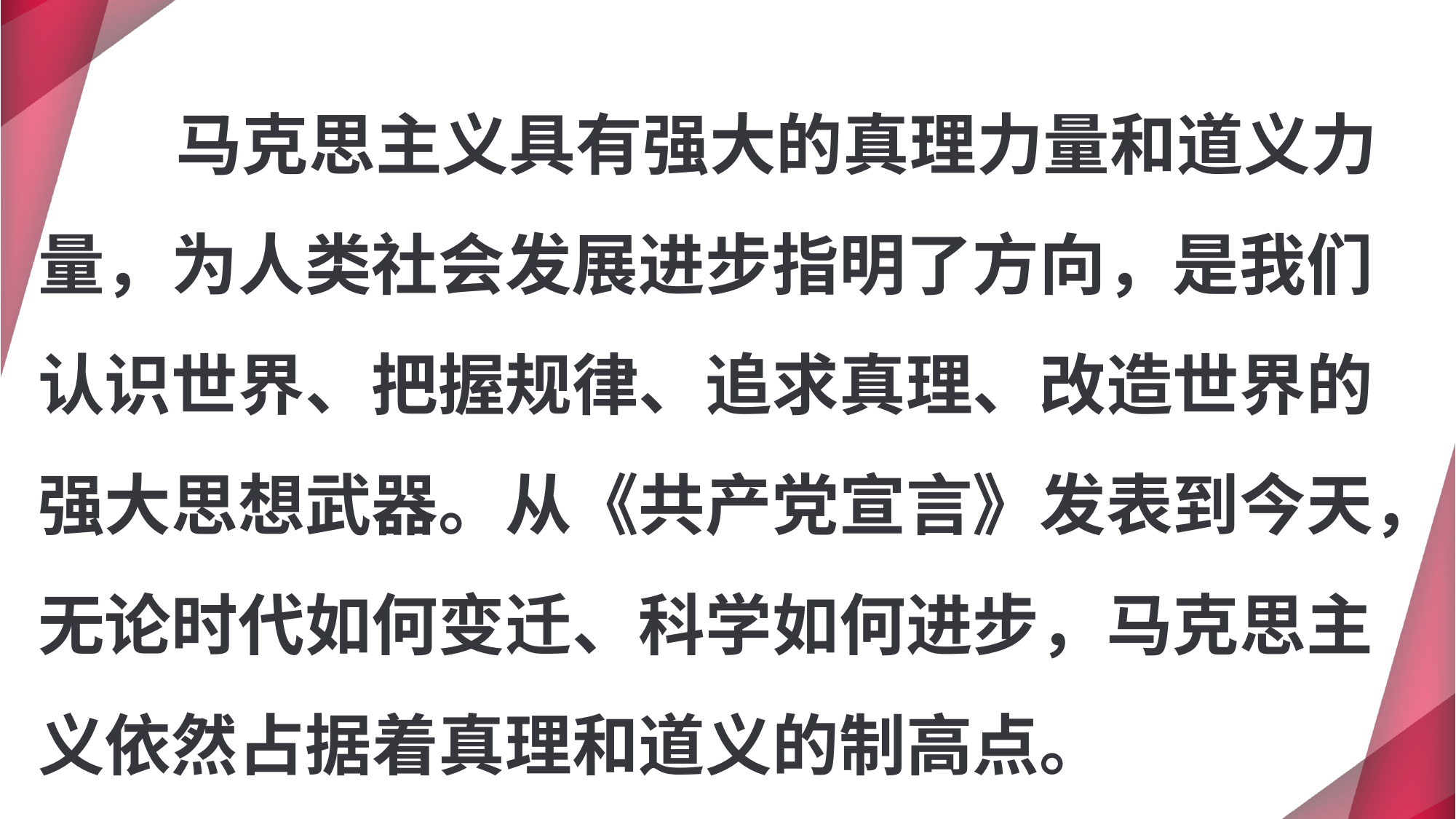

马克思主义具有强大的真理力量和道义力量，为人类社会发展进步指明了方向，是我们认识世界、把握规律、追求真理、改造世界的强大思想武器。从《共产党宣言》发表到今天，无论时代如何变迁、科学如何进步，马克思主义依然占据着真理和道义的制高点。